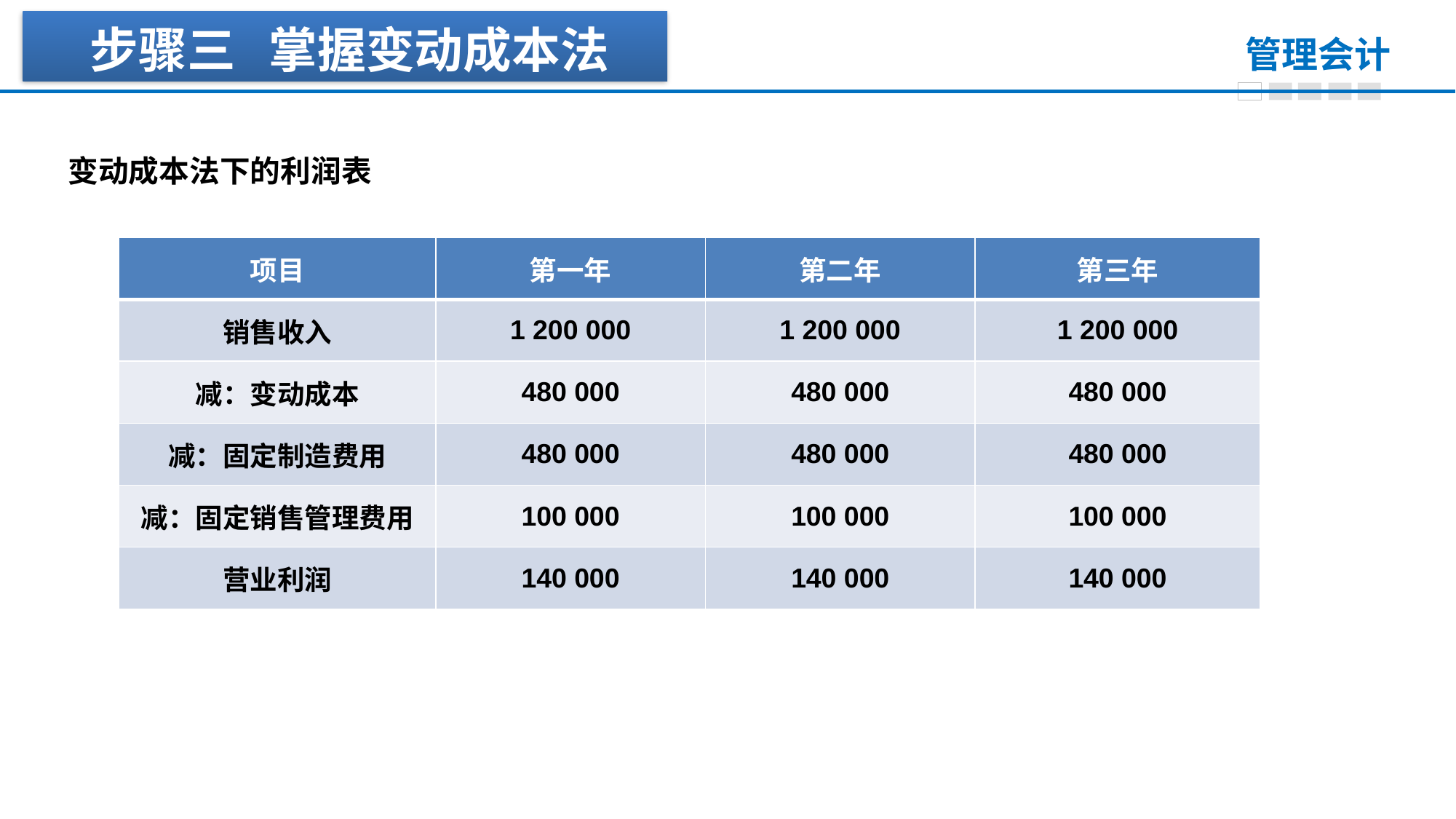

步骤三   掌握变动成本法
变动成本法下的利润表
| 项目 | 第一年 | 第二年 | 第三年 |
| --- | --- | --- | --- |
| 销售收入 | 1 200 000 | 1 200 000 | 1 200 000 |
| 减：变动成本 | 480 000 | 480 000 | 480 000 |
| 减：固定制造费用 | 480 000 | 480 000 | 480 000 |
| 减：固定销售管理费用 | 100 000 | 100 000 | 100 000 |
| 营业利润 | 140 000 | 140 000 | 140 000 |